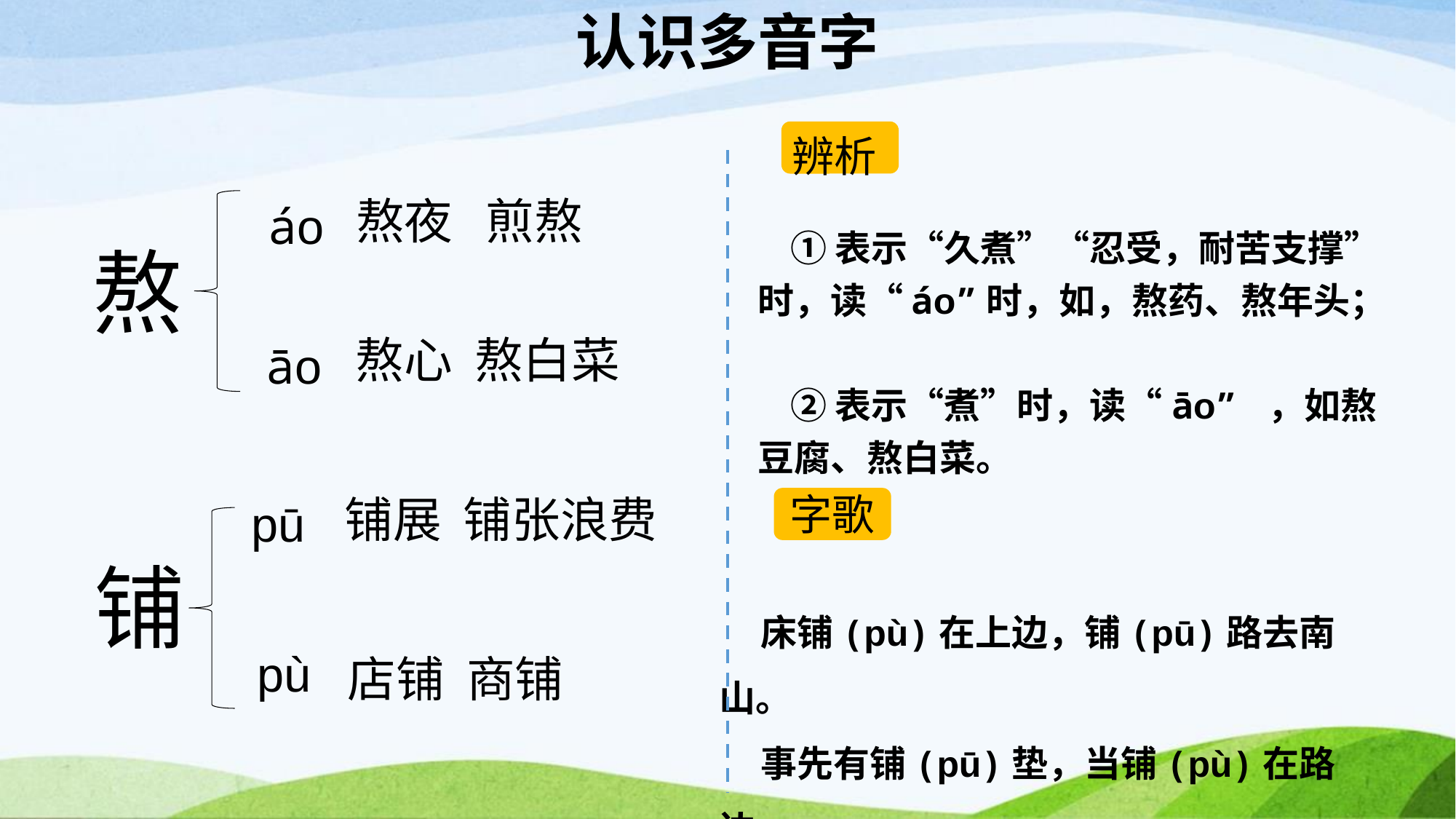

# 认识多音字
辨析

熬夜   煎熬

 áo
    ①表示“久煮”“忍受，耐苦支撑”时，读“áo”时，如，熬药、熬年头；
    ②表示“煮”时，读“āo” ，如熬豆腐、熬白菜。
熬
熬心  熬白菜
āo
字歌

铺展  铺张浪费
pū

铺
    床铺(pù)在上边，铺(pū)路去南山。
    事先有铺(pū)垫，当铺(pù)在路边。
pù
店铺  商铺